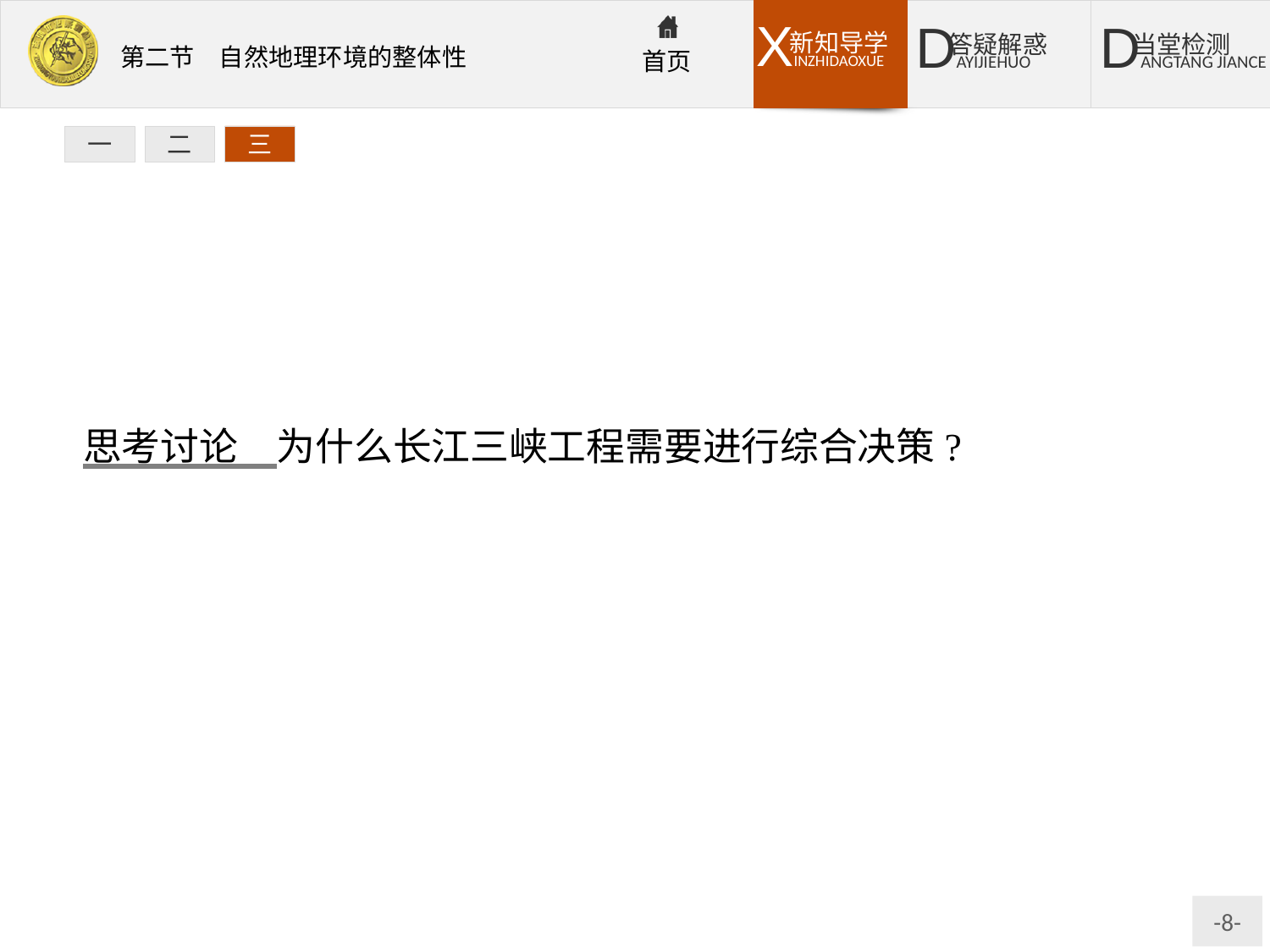

一
二
三
思考讨论　为什么长江三峡工程需要进行综合决策?
提示:长江三峡工程不仅关系到三峡工程本身的建设问题,而且关系到整个长江流域的综合治理。